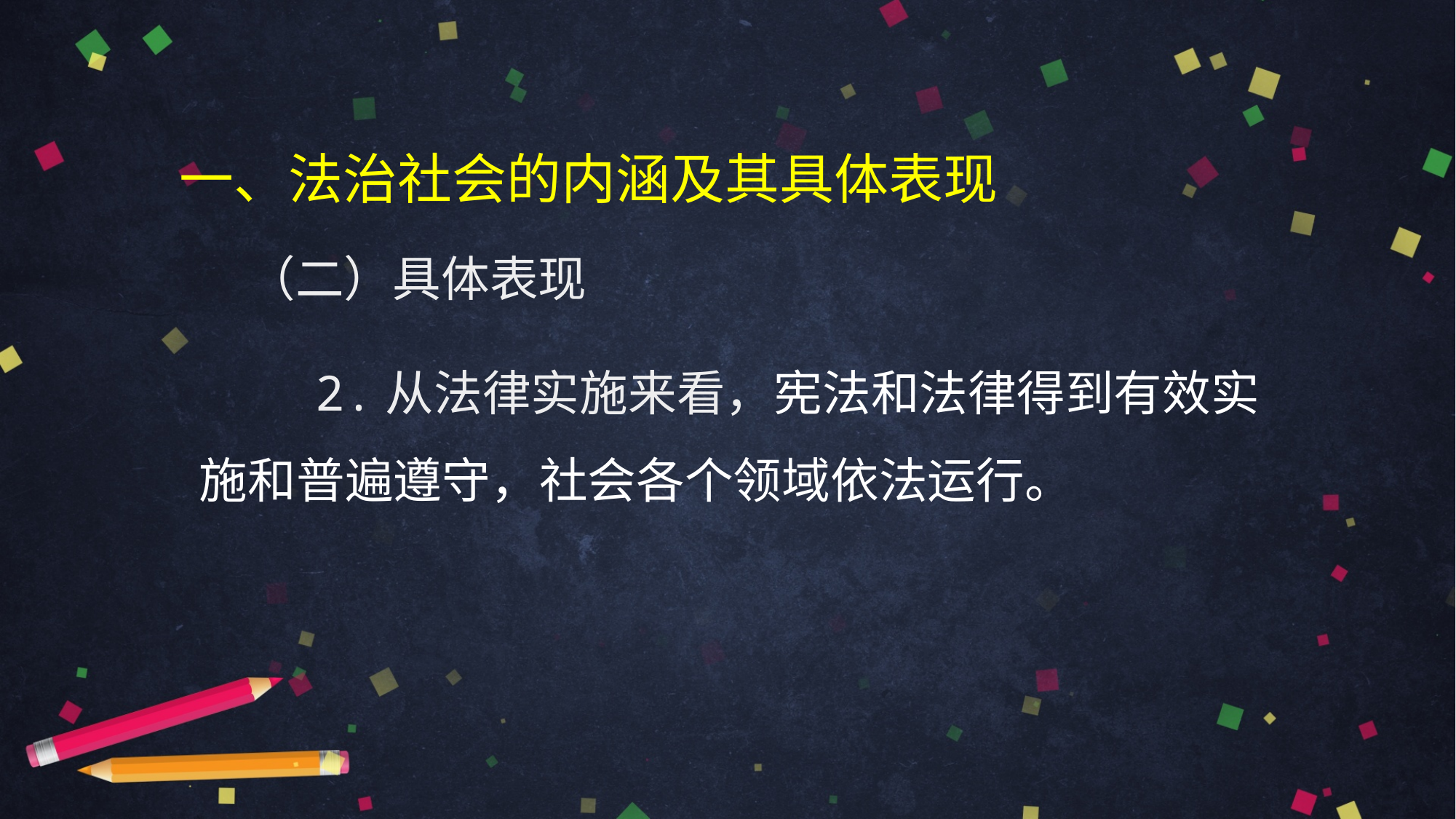

一、法治社会的内涵及其具体表现
（二）具体表现
    2.从法律实施来看，宪法和法律得到有效实施和普遍遵守，社会各个领域依法运行。